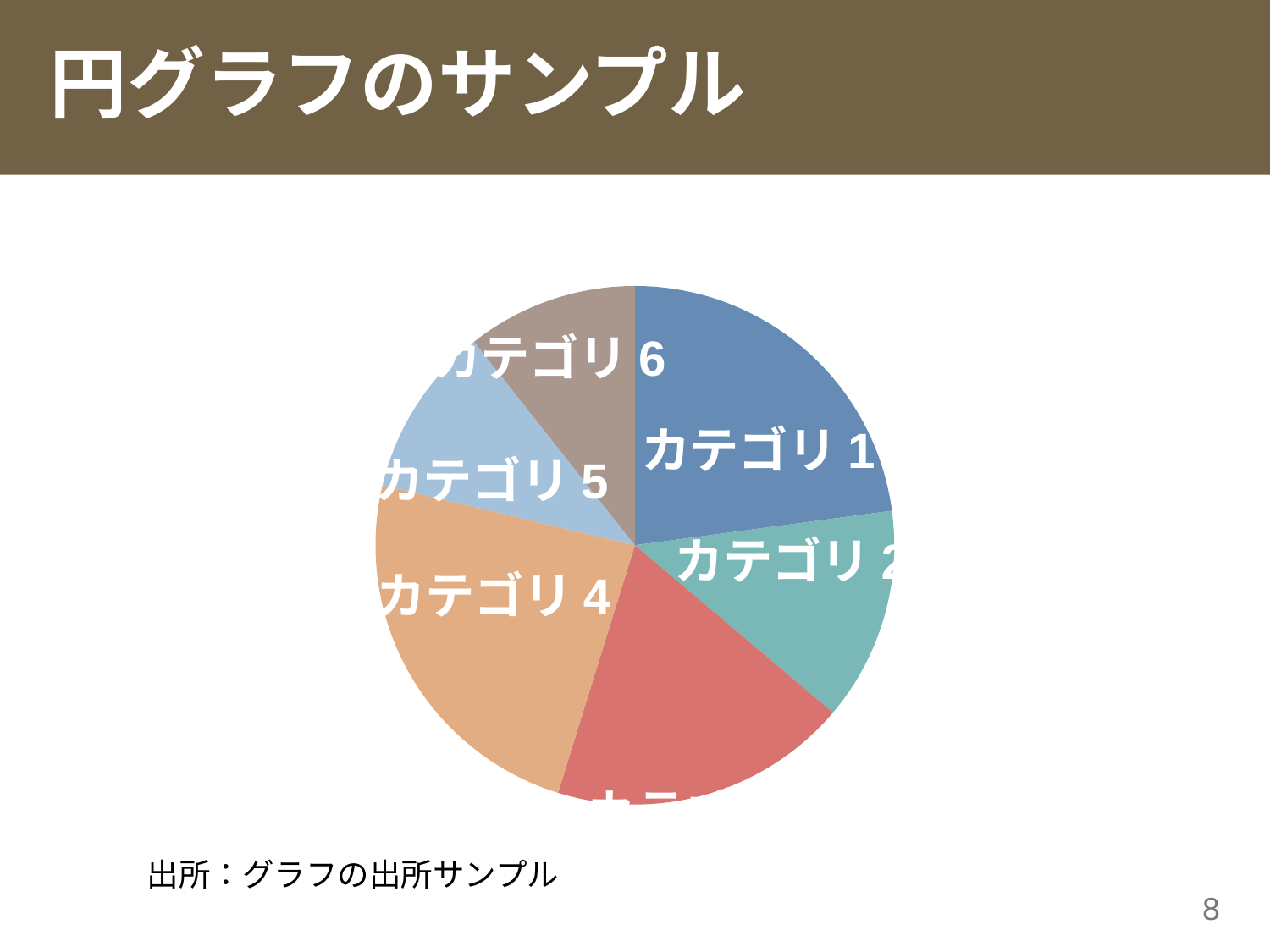

# 円グラフのサンプル

### Chart

| Category | 系列 1 |
|---|---|
| カテゴリ1 | 4.3 |
| カテゴリ2 | 2.5 |
| カテゴリ3 | 3.5 |
| カテゴリ4 | 4.5 |
| カテゴリ5 | 2.0 |
| カテゴリ6 | 2.0 |
出所：グラフの出所サンプル
8